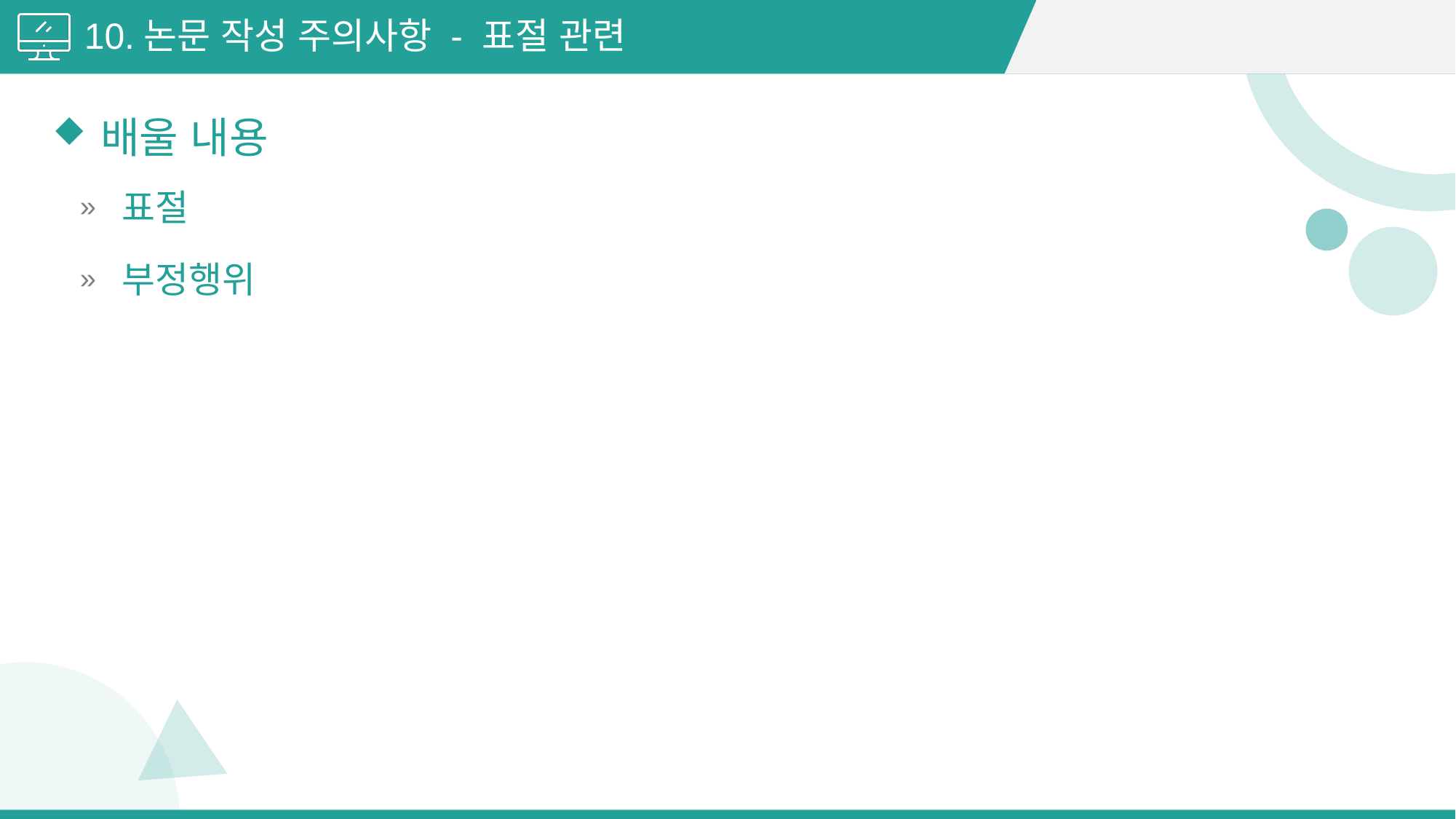

10.논문 작성 주의사항 - 표절 관련
배울 내용
표절
부정행위